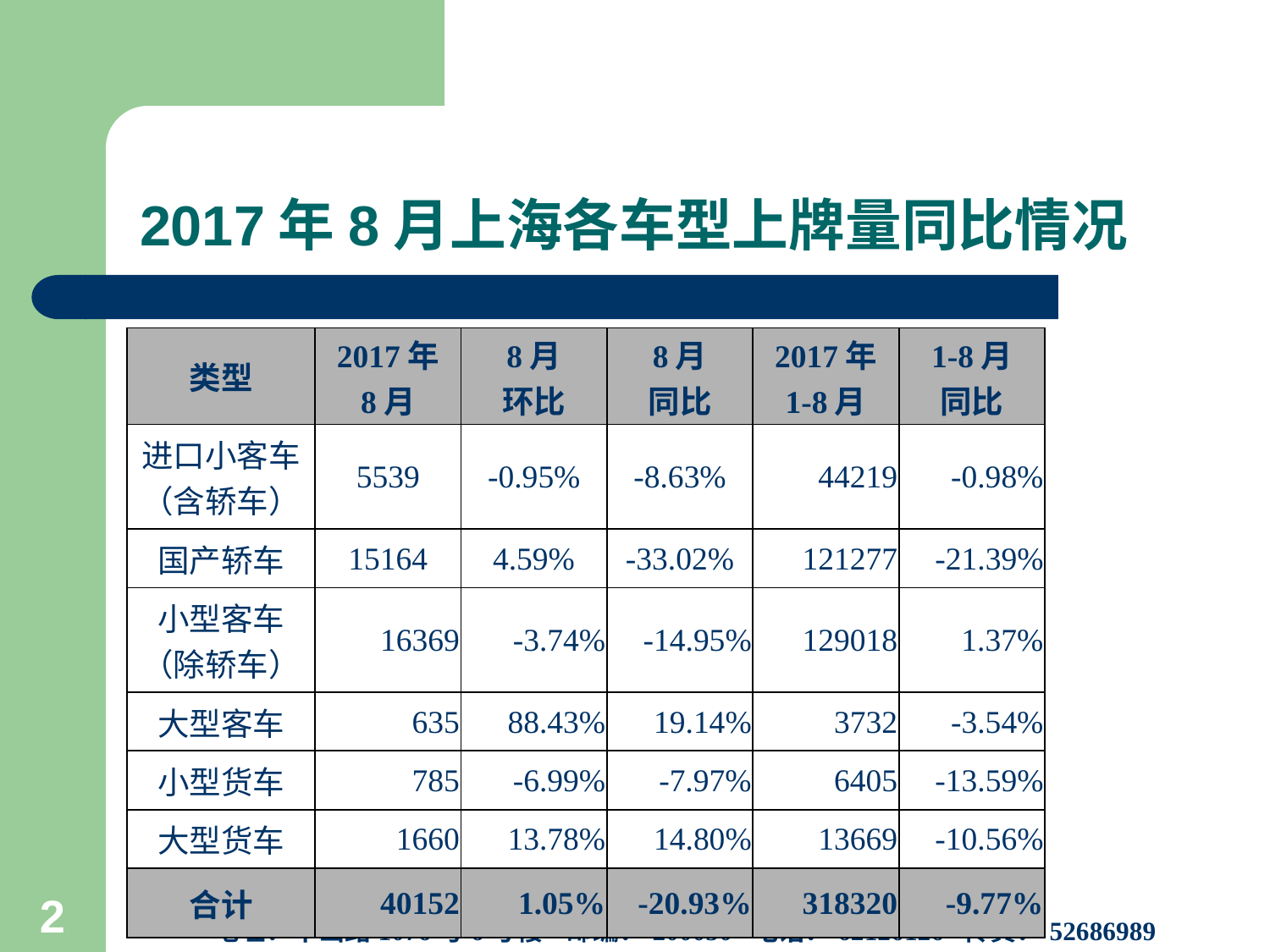

# 2017年8月上海各车型上牌量同比情况

| 类型 | 2017年 8月 | 8月 环比 | 8月 同比 | 2017年 1-8月 | 1-8月 同比 |
| --- | --- | --- | --- | --- | --- |
| 进口小客车 （含轿车） | 5539 | -0.95% | -8.63% | 44219 | -0.98% |
| 国产轿车 | 15164 | 4.59% | -33.02% | 121277 | -21.39% |
| 小型客车 （除轿车） | 16369 | -3.74% | -14.95% | 129018 | 1.37% |
| 大型客车 | 635 | 88.43% | 19.14% | 3732 | -3.54% |
| 小型货车 | 785 | -6.99% | -7.97% | 6405 | -13.59% |
| 大型货车 | 1660 | 13.78% | 14.80% | 13669 | -10.56% |
| 合计 | 40152 | 1.05% | -20.93% | 318320 | -9.77% |
上海市信息中心汽车产业研究室
地址：华山路1076号6号楼    邮编：200050  电话：62126126  传真：52686989
2